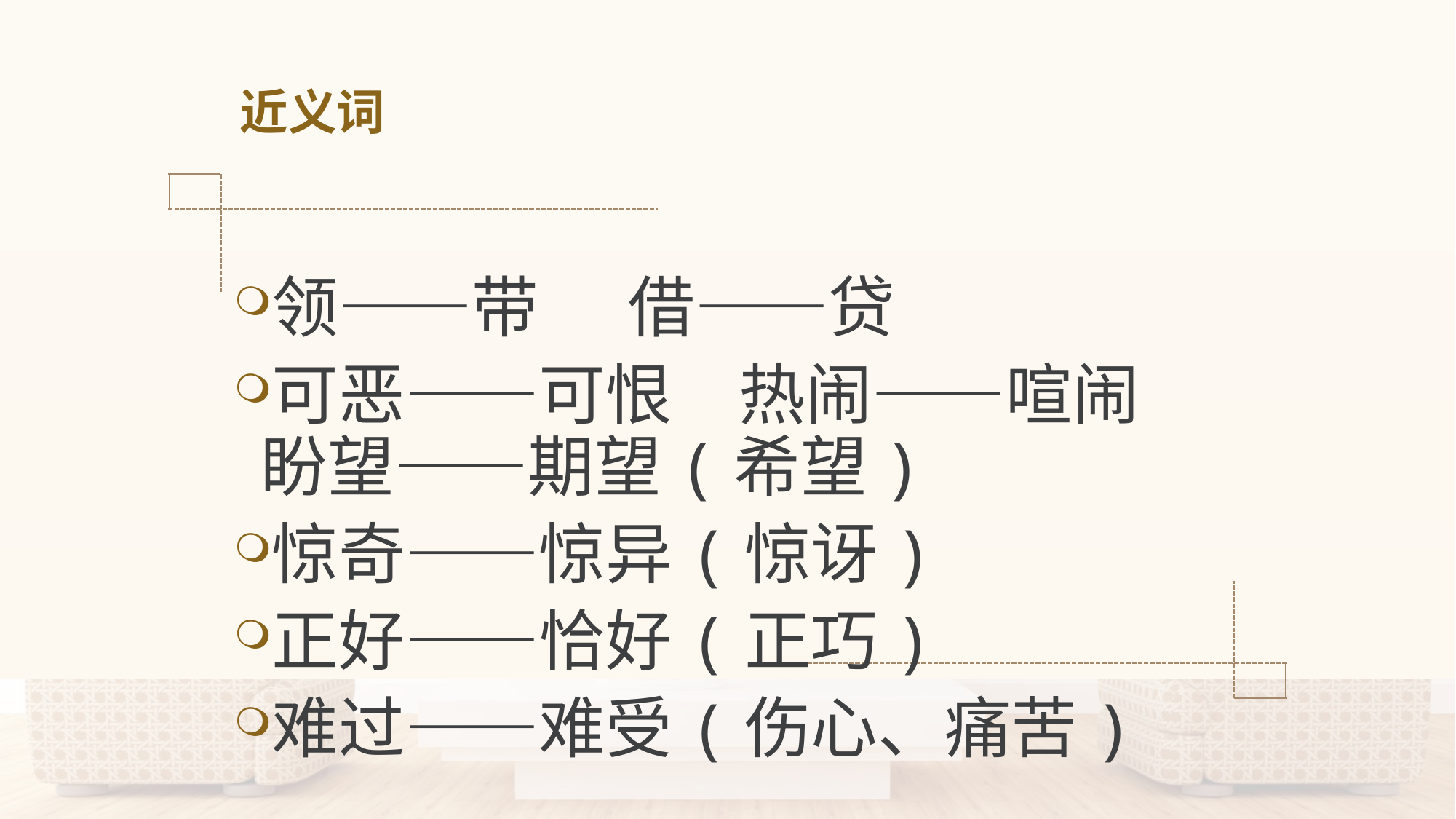

# 近义词

领——带      借——贷
可恶——可恨　热闹——喧闹　盼望——期望(希望)
惊奇——惊异(惊讶)
正好——恰好(正巧)
难过——难受(伤心、痛苦)